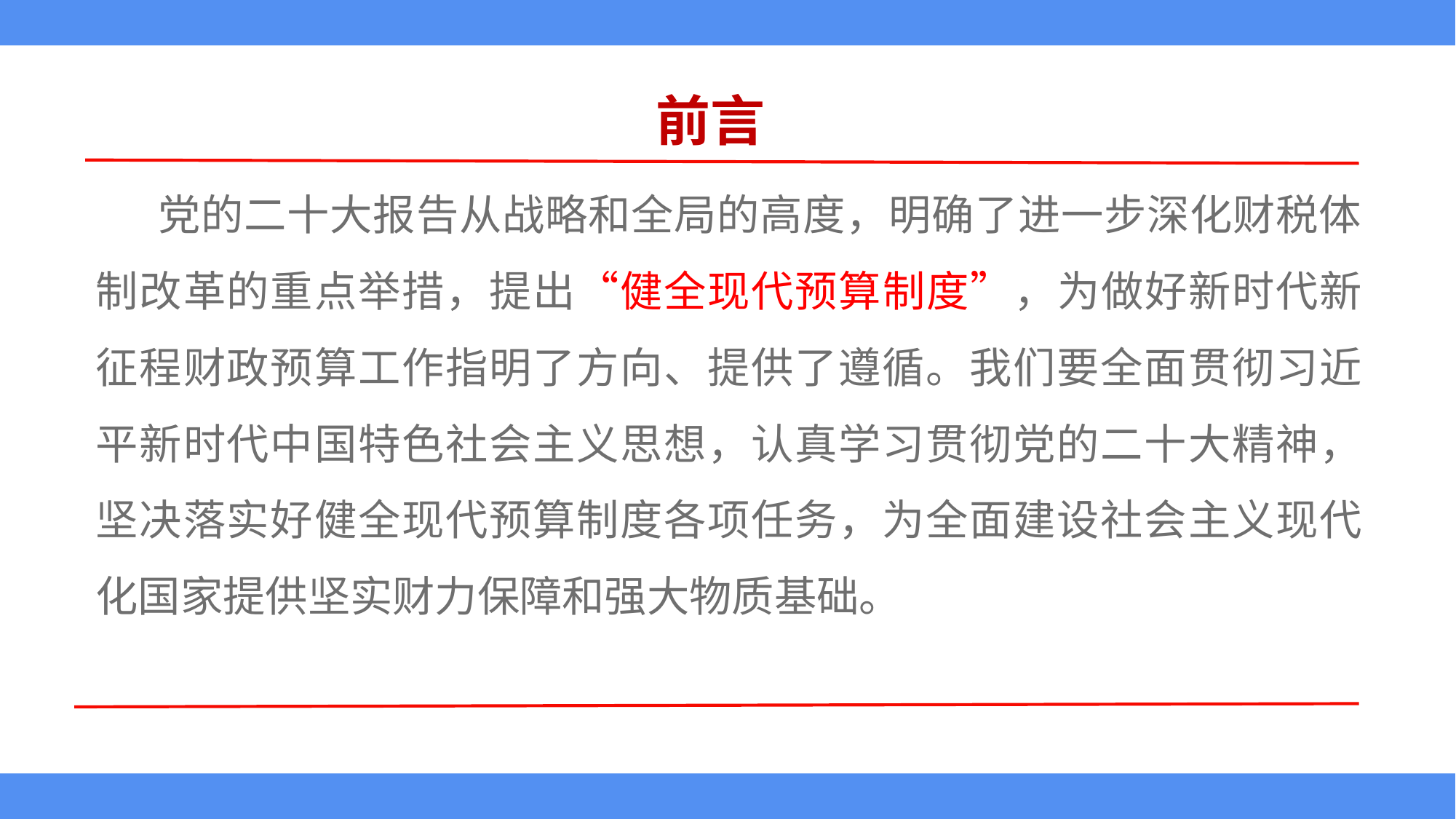

前言
      党的二十大报告从战略和全局的高度，明确了进一步深化财税体制改革的重点举措，提出“健全现代预算制度”，为做好新时代新征程财政预算工作指明了方向、提供了遵循。我们要全面贯彻习近平新时代中国特色社会主义思想，认真学习贯彻党的二十大精神，坚决落实好健全现代预算制度各项任务，为全面建设社会主义现代化国家提供坚实财力保障和强大物质基础。